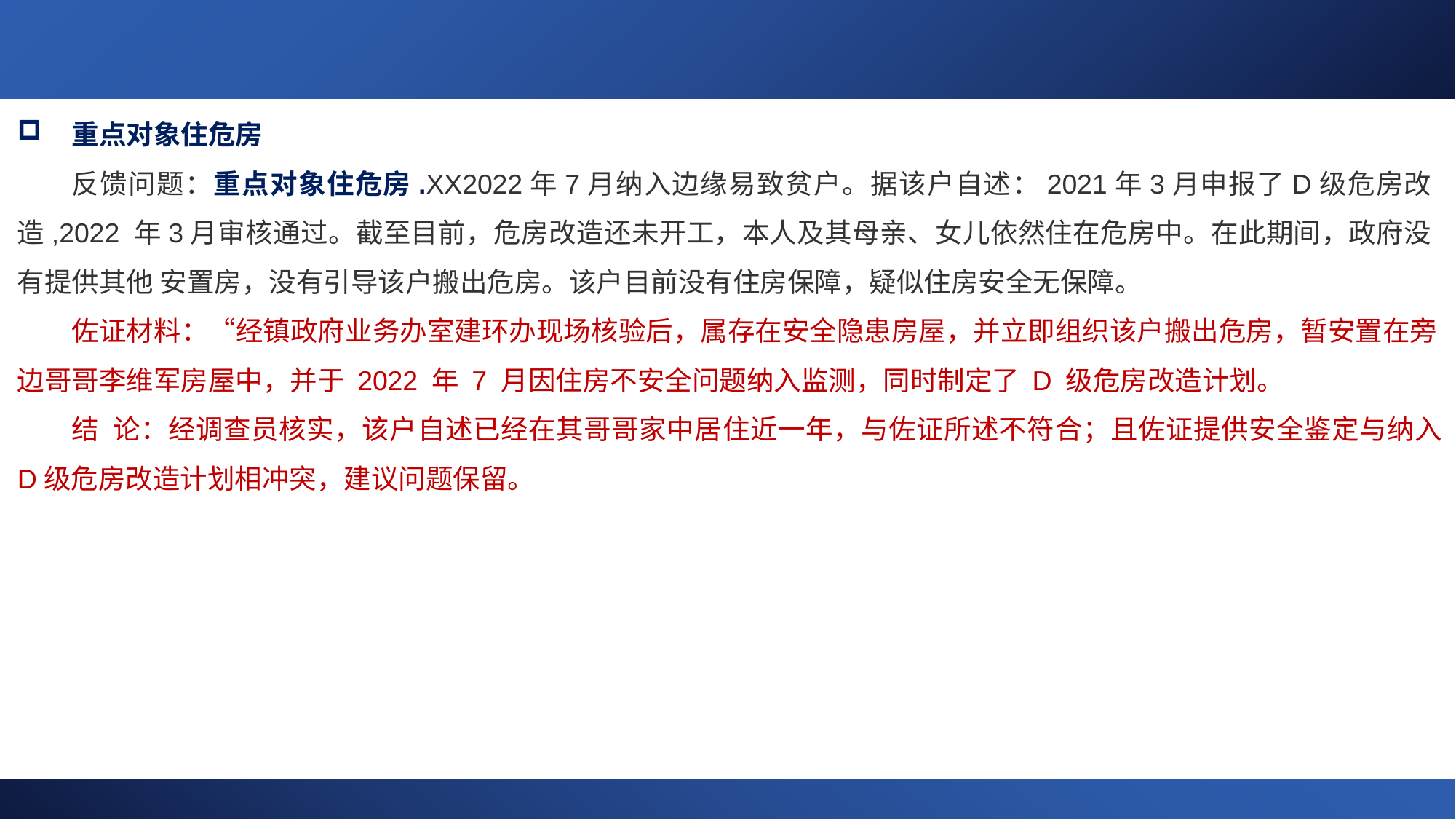

重点对象住危房
反馈问题：重点对象住危房.XX2022年7月纳入边缘易致贫户。据该户自述：2021年3月申报了D级危房改造,2022 年3月审核通过。截至目前，危房改造还未开工，本人及其母亲、女儿依然住在危房中。在此期间，政府没有提供其他 安置房，没有引导该户搬出危房。该户目前没有住房保障，疑似住房安全无保障。
佐证材料：“经镇政府业务办室建环办现场核验后，属存在安全隐患房屋，并立即组织该户搬出危房，暂安置在旁 边哥哥李维军房屋中，并于 2022 年 7 月因住房不安全问题纳入监测，同时制定了 D 级危房改造计划。
结 论：经调查员核实，该户自述已经在其哥哥家中居住近一年，与佐证所述不符合；且佐证提供安全鉴定与纳入 D级危房改造计划相冲突，建议问题保留。